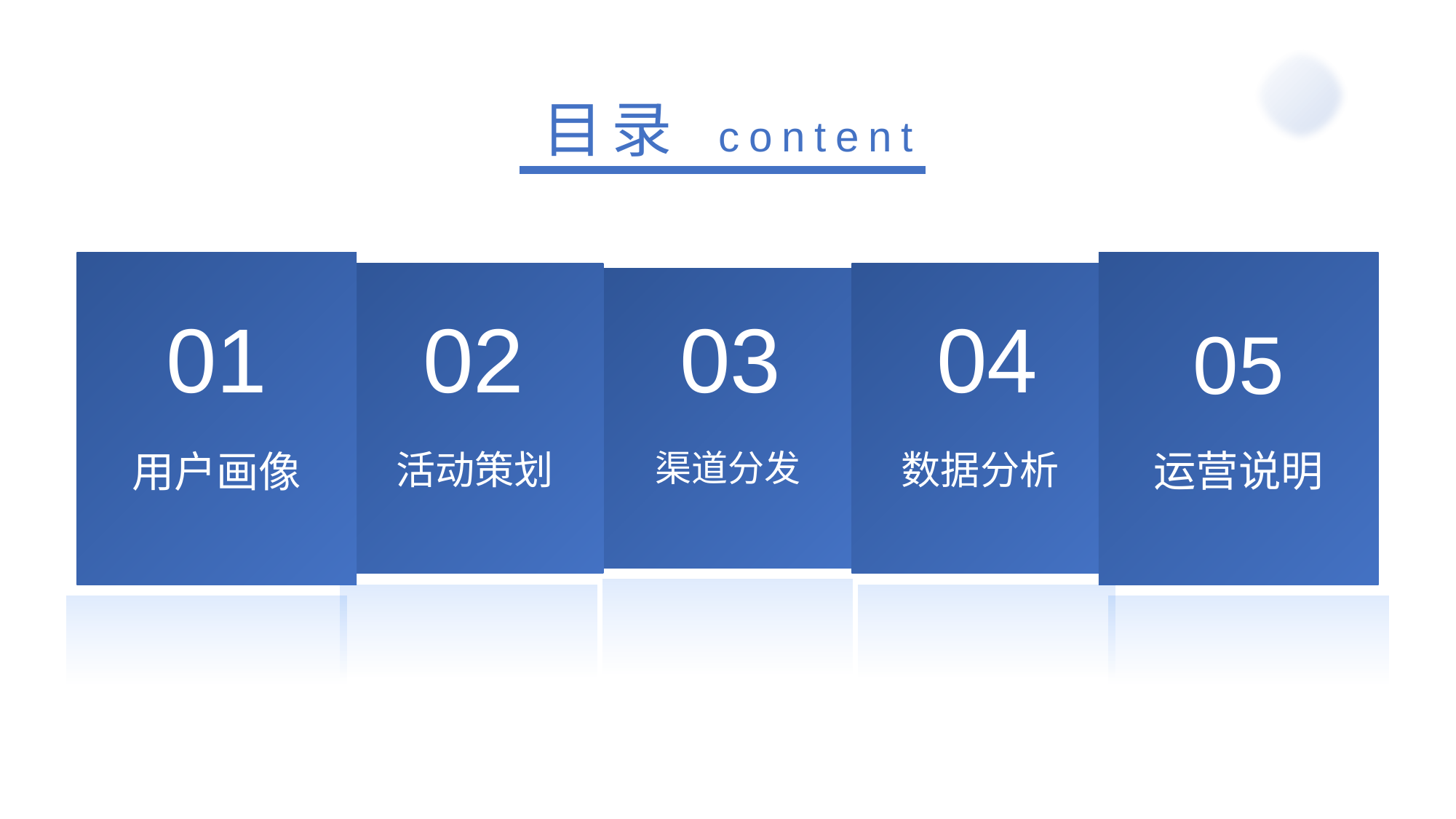

目录 content

用户画像

运营说明

活动策划

数据分析

渠道分发
01
02
03
04
05